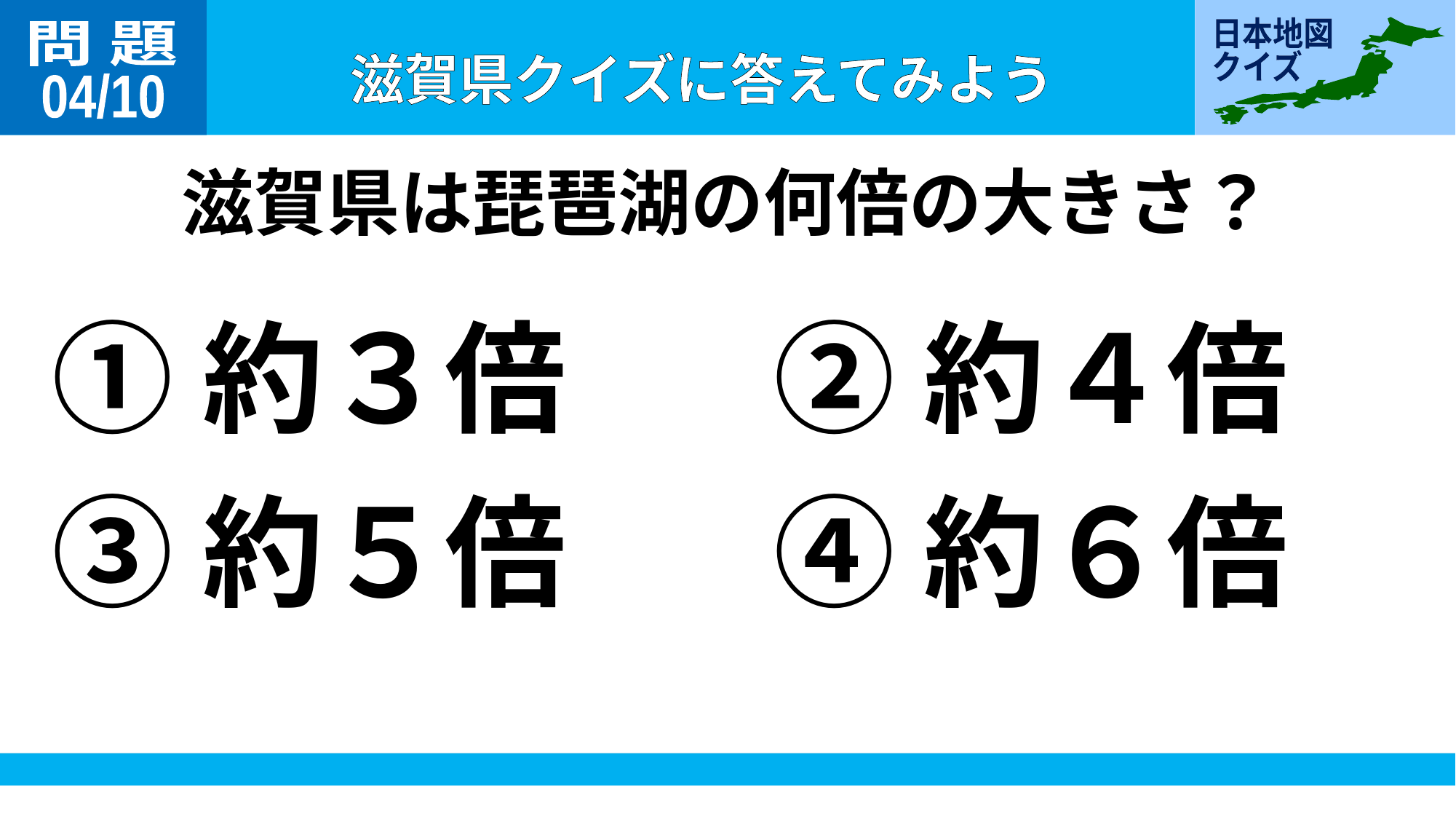

問 題
04/10
滋賀県は琵琶湖の何倍の大きさ？
①約３倍
②約４倍
③約５倍
④約６倍